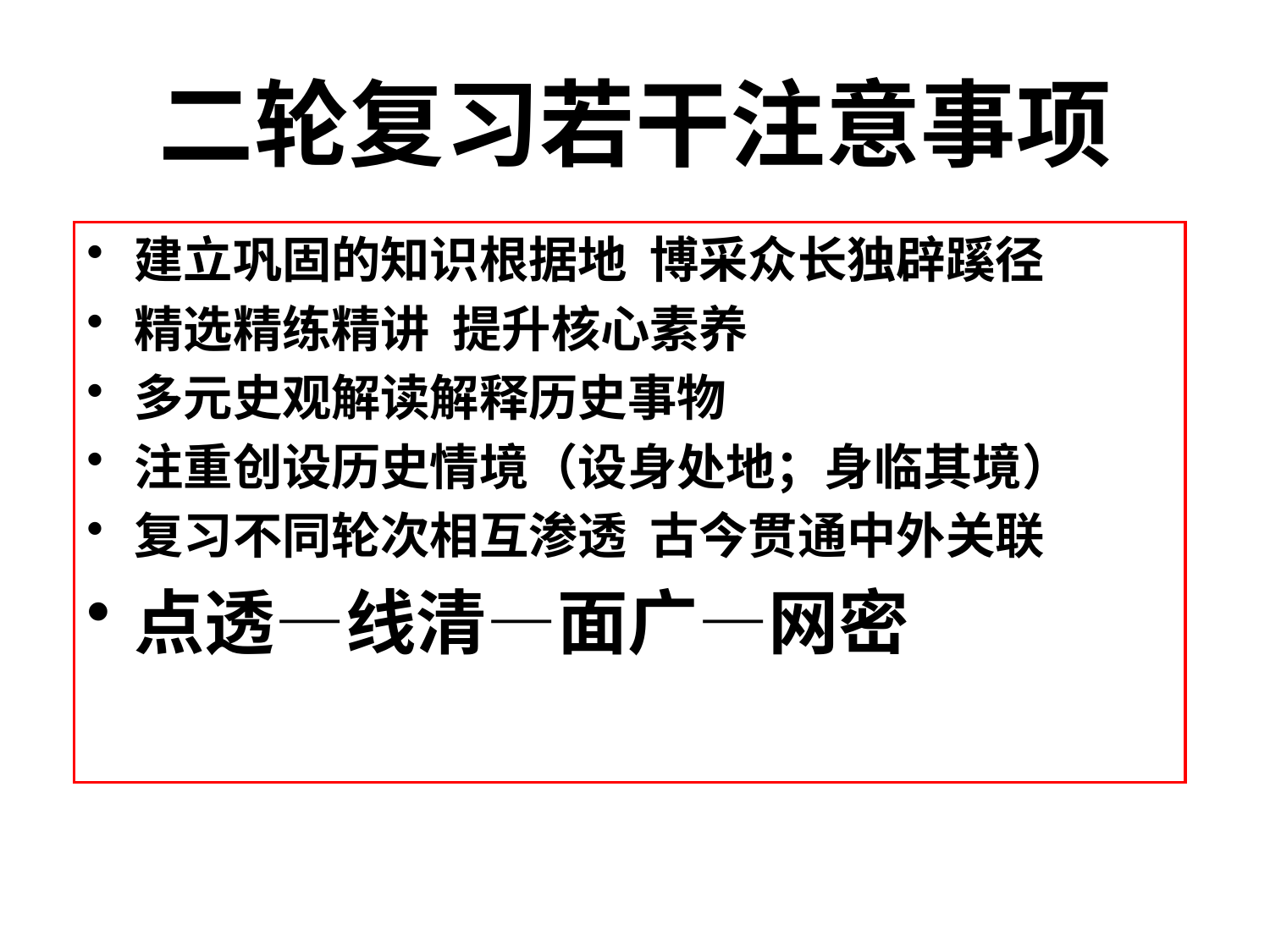

# 二轮复习若干注意事项
建立巩固的知识根据地  博采众长独辟蹊径
精选精练精讲  提升核心素养
多元史观解读解释历史事物
注重创设历史情境（设身处地；身临其境）
复习不同轮次相互渗透  古今贯通中外关联
点透—线清—面广—网密